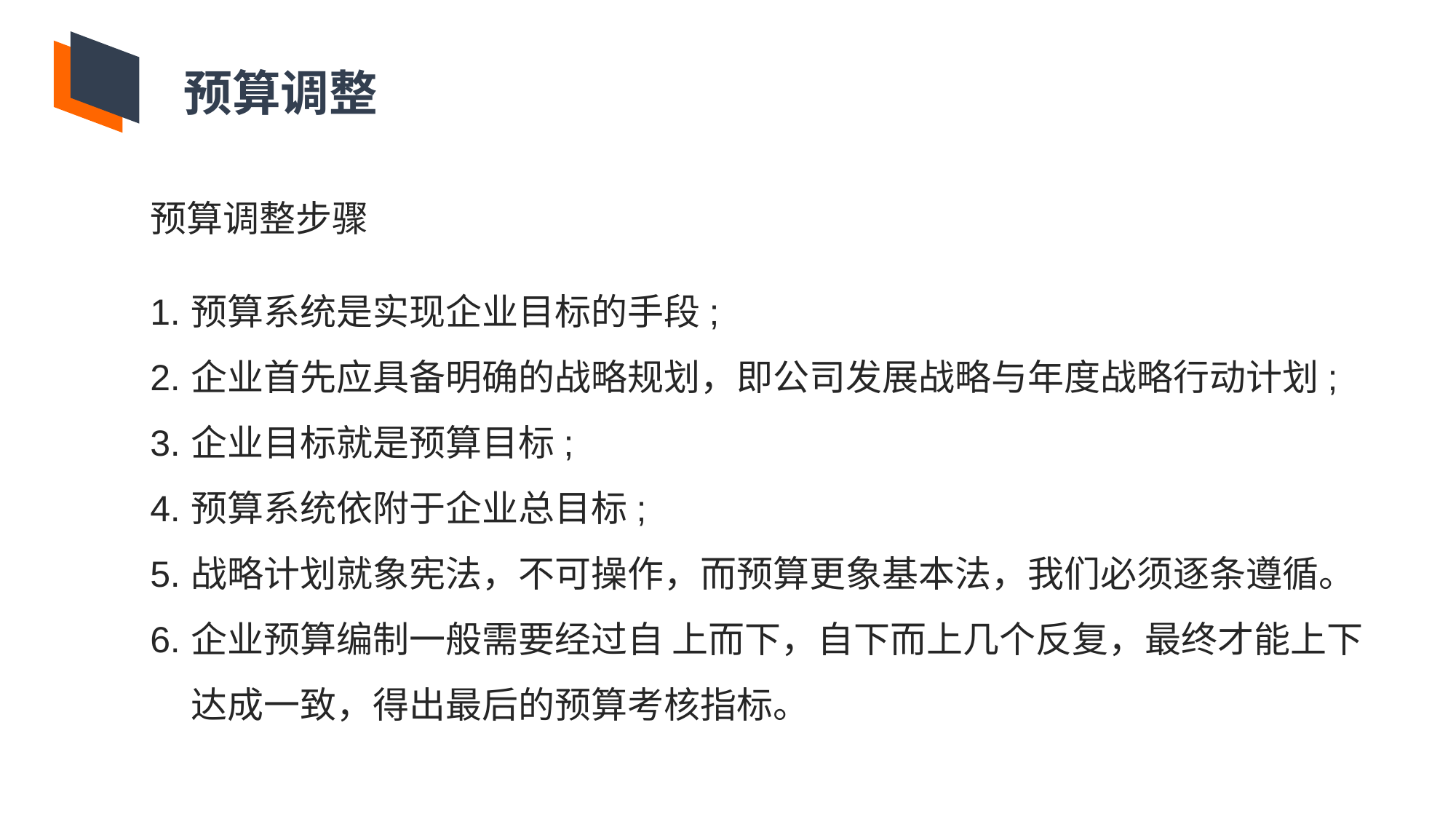

预算调整
预算调整步骤
预算系统是实现企业目标的手段;
企业首先应具备明确的战略规划，即公司发展战略与年度战略行动计划;
企业目标就是预算目标;
预算系统依附于企业总目标;
战略计划就象宪法，不可操作，而预算更象基本法，我们必须逐条遵循。
企业预算编制一般需要经过自 上而下，自下而上几个反复，最终才能上下达成一致，得出最后的预算考核指标。